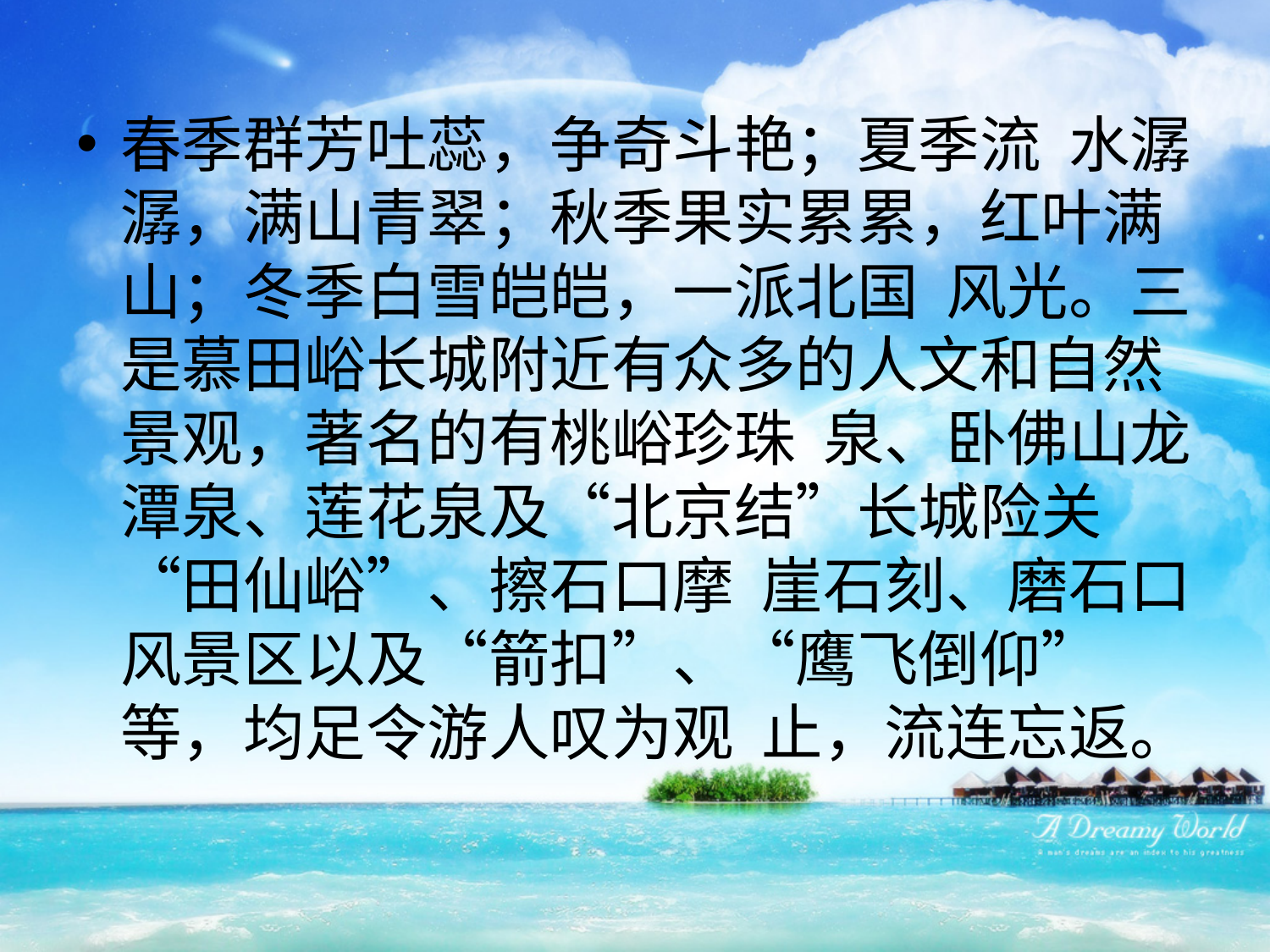

#
春季群芳吐蕊，争奇斗艳；夏季流  水潺潺，满山青翠；秋季果实累累，红叶满山；冬季白雪皑皑，一派北国  风光。三是慕田峪长城附近有众多的人文和自然景观，著名的有桃峪珍珠  泉、卧佛山龙潭泉、莲花泉及“北京结”长城险关“田仙峪”、擦石口摩  崖石刻、磨石口风景区以及“箭扣”、“鹰飞倒仰”等，均足令游人叹为观  止，流连忘返。